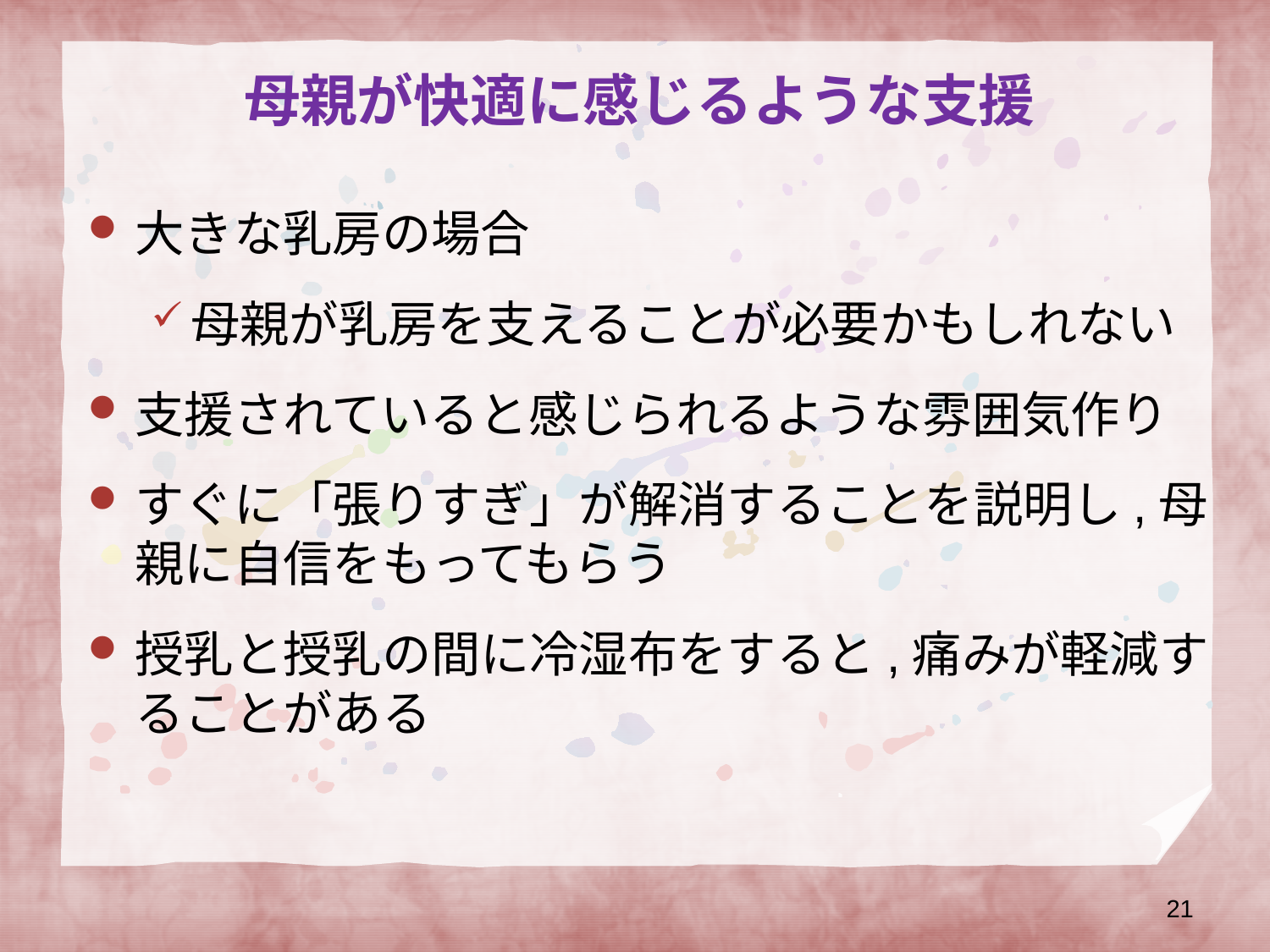

# 母親が快適に感じるような支援
大きな乳房の場合
母親が乳房を支えることが必要かもしれない
支援されていると感じられるような雰囲気作り
すぐに「張りすぎ」が解消することを説明し,母親に自信をもってもらう
授乳と授乳の間に冷湿布をすると,痛みが軽減することがある
21